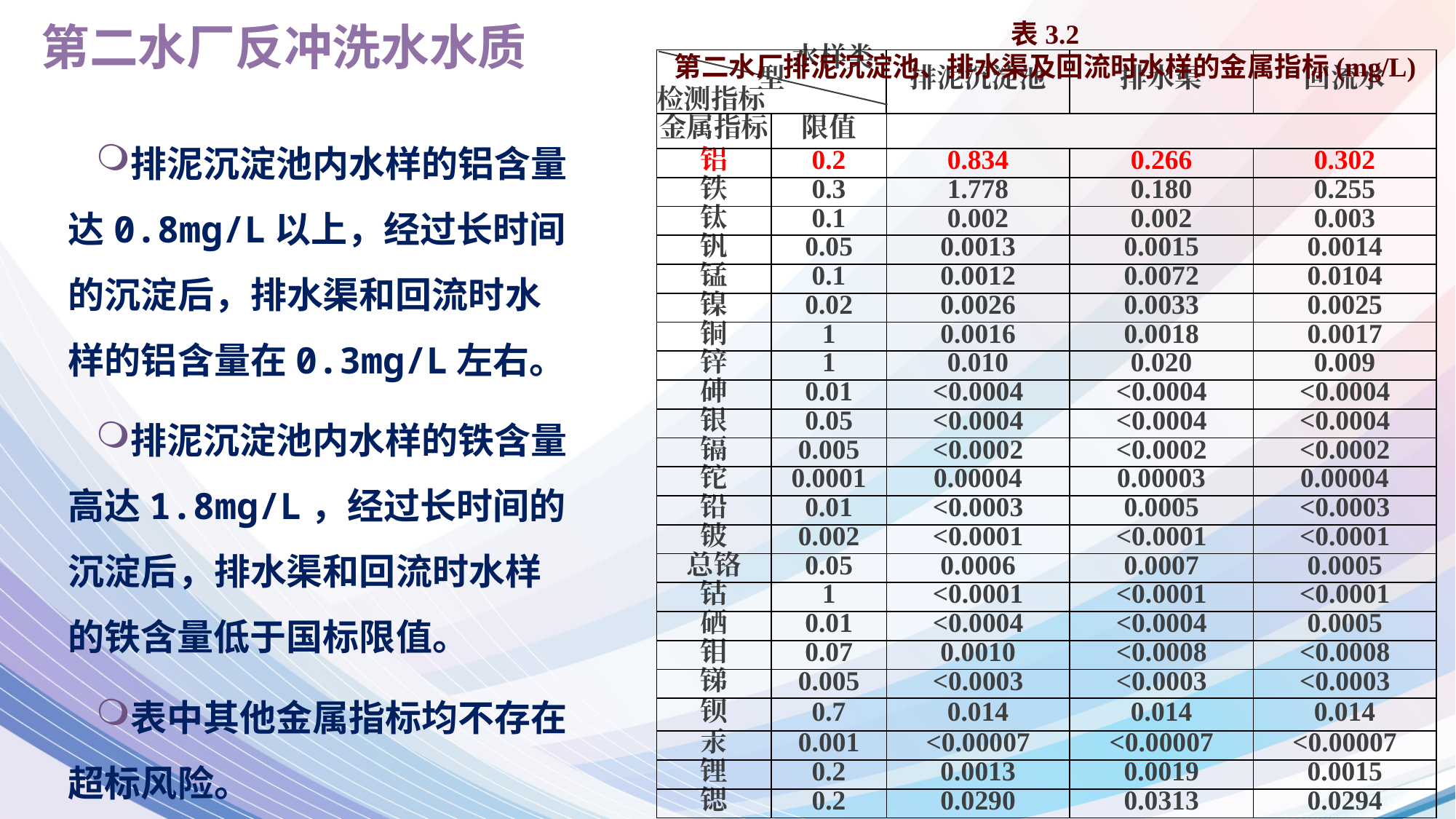

第二水厂反冲洗水水质
表3.2 第二水厂排泥沉淀池、排水渠及回流时水样的金属指标(mg/L)
| 水样类型 检测指标 |  | 排泥沉淀池 | 排水渠 | 回流水 |
| --- | --- | --- | --- | --- |
| 金属指标 | 限值 |  |  |  |
| 铝 | 0.2 | 0.834 | 0.266 | 0.302 |
| 铁 | 0.3 | 1.778 | 0.180 | 0.255 |
| 钛 | 0.1 | 0.002 | 0.002 | 0.003 |
| 钒 | 0.05 | 0.0013 | 0.0015 | 0.0014 |
| 锰 | 0.1 | 0.0012 | 0.0072 | 0.0104 |
| 镍 | 0.02 | 0.0026 | 0.0033 | 0.0025 |
| 铜 | 1 | 0.0016 | 0.0018 | 0.0017 |
| 锌 | 1 | 0.010 | 0.020 | 0.009 |
| 砷 | 0.01 | <0.0004 | <0.0004 | <0.0004 |
| 银 | 0.05 | <0.0004 | <0.0004 | <0.0004 |
| 镉 | 0.005 | <0.0002 | <0.0002 | <0.0002 |
| 铊 | 0.0001 | 0.00004 | 0.00003 | 0.00004 |
| 铅 | 0.01 | <0.0003 | 0.0005 | <0.0003 |
| 铍 | 0.002 | <0.0001 | <0.0001 | <0.0001 |
| 总铬 | 0.05 | 0.0006 | 0.0007 | 0.0005 |
| 钴 | 1 | <0.0001 | <0.0001 | <0.0001 |
| 硒 | 0.01 | <0.0004 | <0.0004 | 0.0005 |
| 钼 | 0.07 | 0.0010 | <0.0008 | <0.0008 |
| 锑 | 0.005 | <0.0003 | <0.0003 | <0.0003 |
| 钡 | 0.7 | 0.014 | 0.014 | 0.014 |
| 汞 | 0.001 | <0.00007 | <0.00007 | <0.00007 |
| 锂 | 0.2 | 0.0013 | 0.0019 | 0.0015 |
| 锶 | 0.2 | 0.0290 | 0.0313 | 0.0294 |
排泥沉淀池内水样的铝含量达0.8mg/L以上，经过长时间的沉淀后，排水渠和回流时水样的铝含量在0.3mg/L左右。
排泥沉淀池内水样的铁含量高达1.8mg/L，经过长时间的沉淀后，排水渠和回流时水样的铁含量低于国标限值。
表中其他金属指标均不存在超标风险。